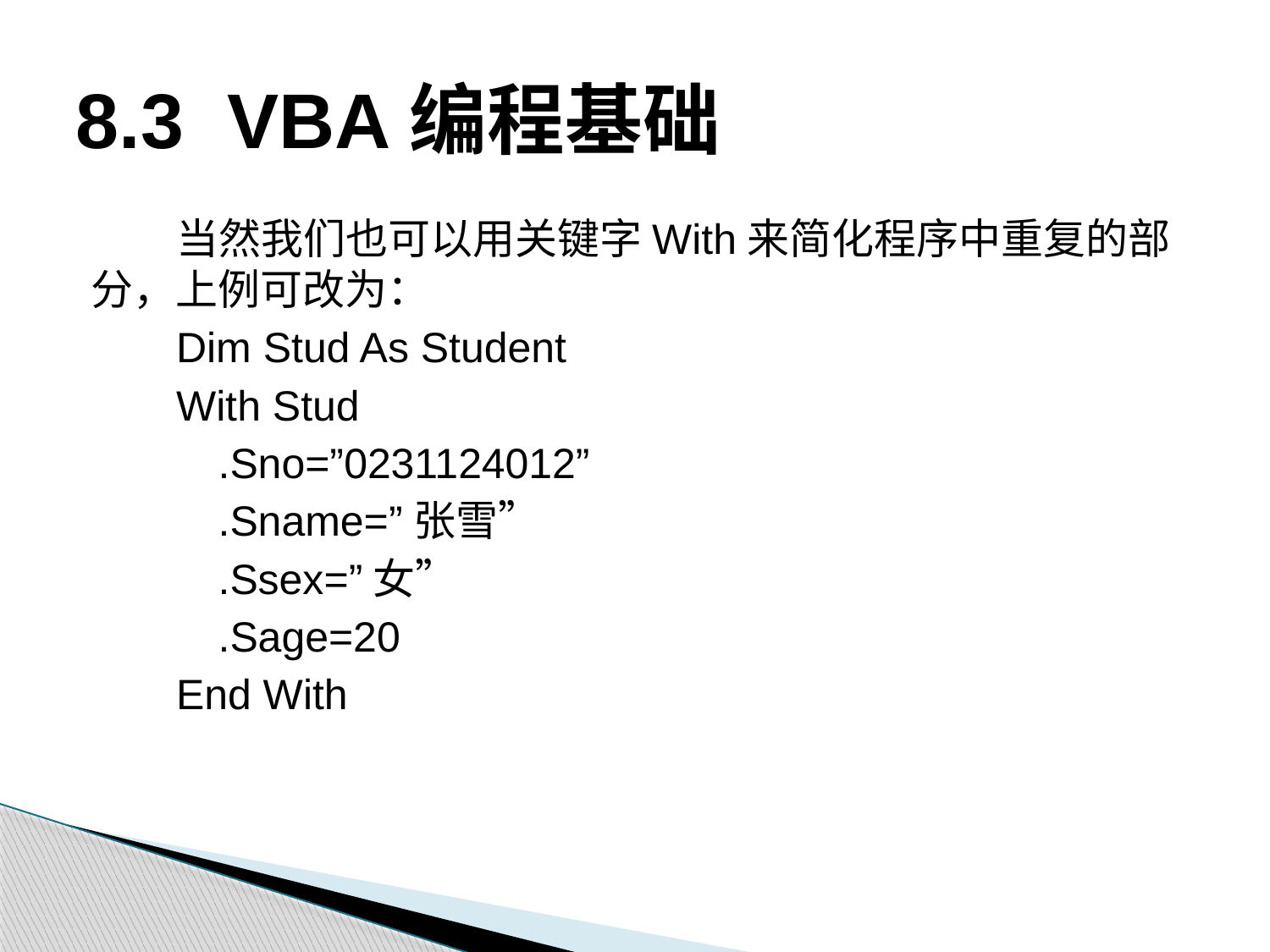

# 8.3  VBA编程基础
当然我们也可以用关键字With来简化程序中重复的部分，上例可改为：
Dim Stud As Student
With Stud
	.Sno=”0231124012”
	.Sname=”张雪”
	.Ssex=”女”
	.Sage=20
End With